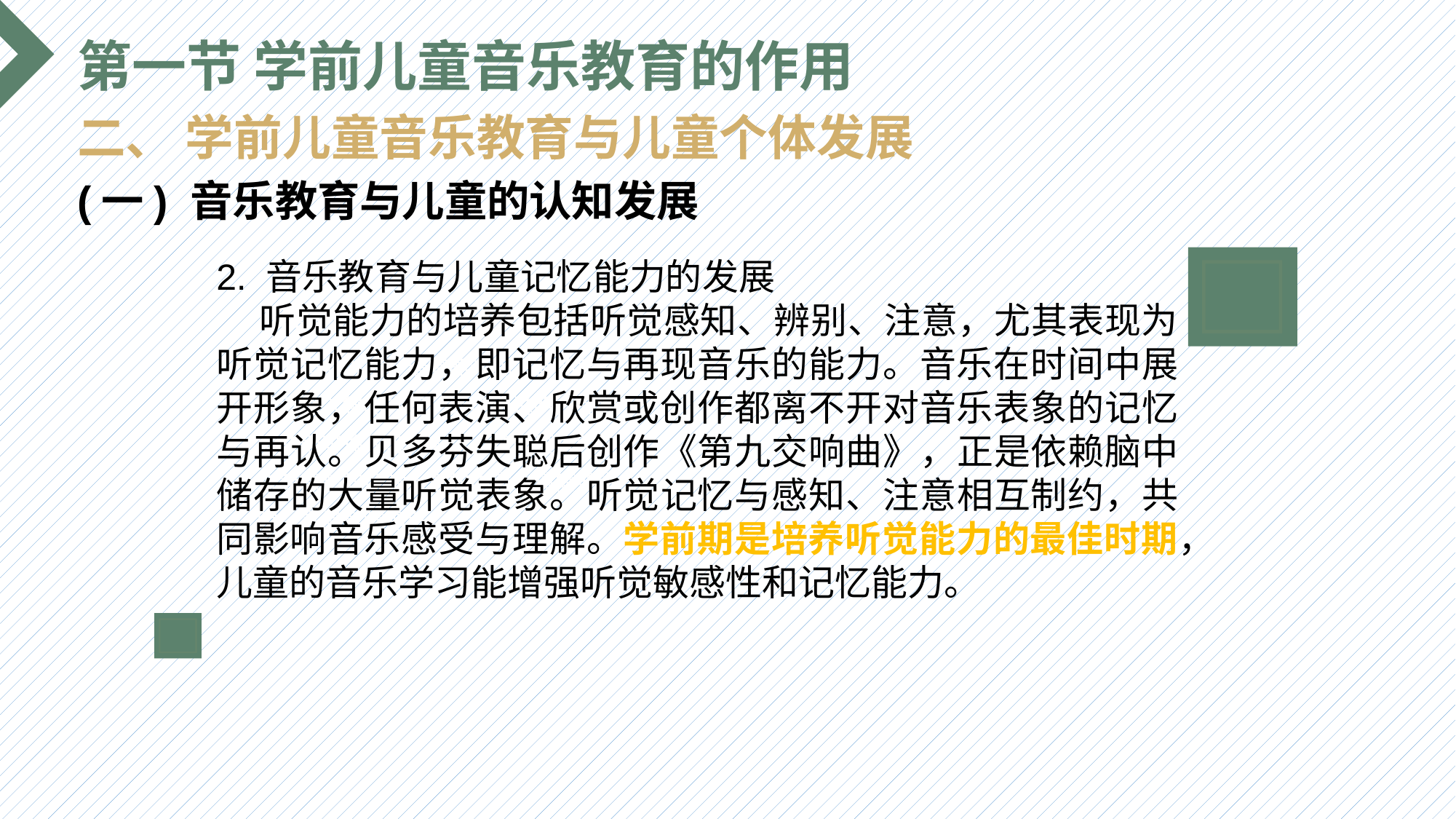

第一节 学前儿童音乐教育的作用
二、 学前儿童音乐教育与儿童个体发展
(一) 音乐教育与儿童的认知发展

2. 音乐教育与儿童记忆能力的发展
    听觉能力的培养包括听觉感知、辨别、注意，尤其表现为听觉记忆能力，即记忆与再现音乐的能力。音乐在时间中展开形象，任何表演、欣赏或创作都离不开对音乐表象的记忆与再认。贝多芬失聪后创作《第九交响曲》，正是依赖脑中储存的大量听觉表象。听觉记忆与感知、注意相互制约，共同影响音乐感受与理解。学前期是培养听觉能力的最佳时期，儿童的音乐学习能增强听觉敏感性和记忆能力。

选题背景
输入您的内容，请简要说明，言简意赅即可输入您的内容，请简要说明，言简意赅即可输入您的内容，请简要说明，言简意赅即可输入您的内容，请简要说明，言简意赅即可